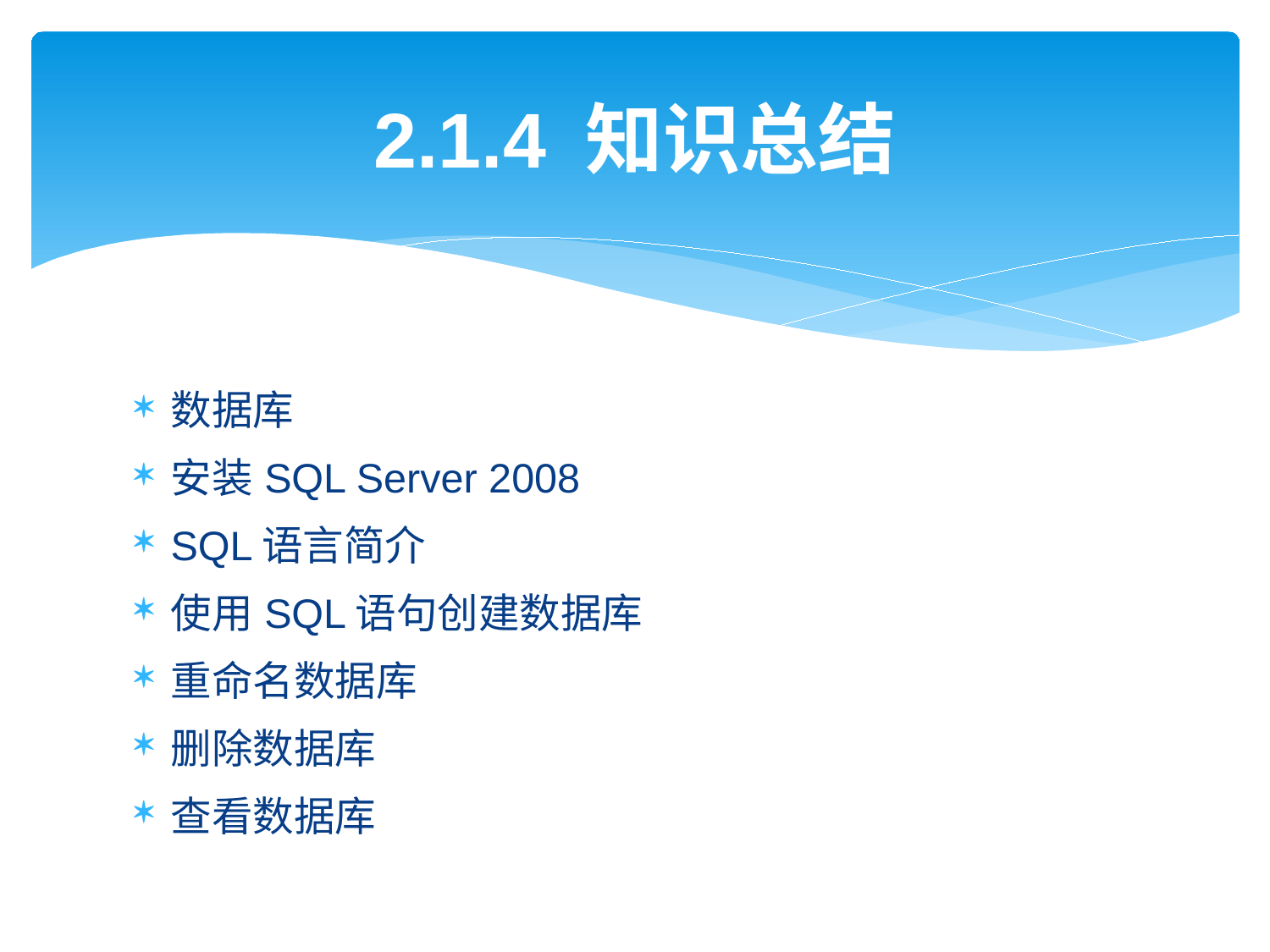

# 2.1.4 知识总结
数据库
安装SQL Server 2008
SQL语言简介
使用SQL语句创建数据库
重命名数据库
删除数据库
查看数据库